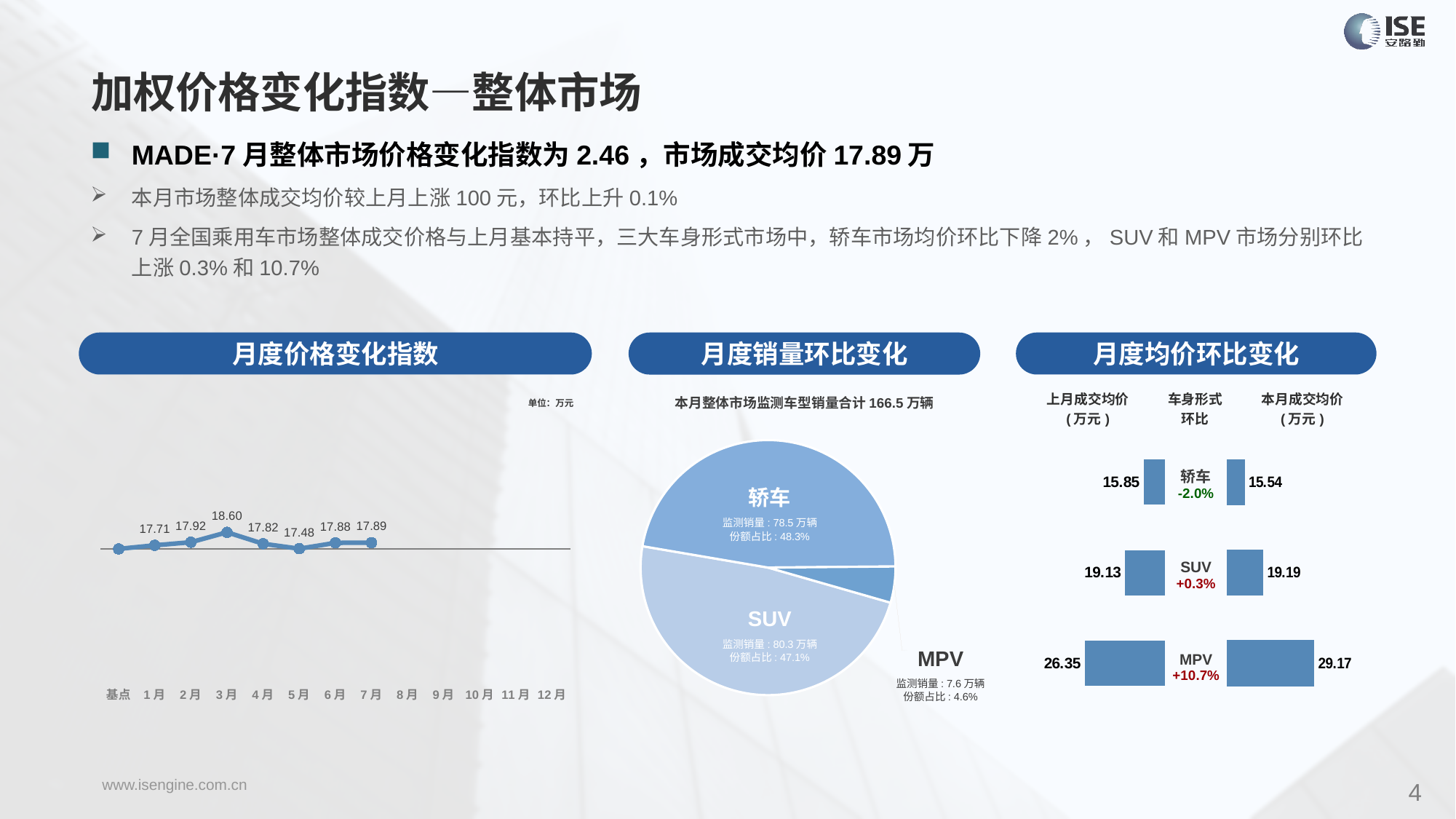

加权价格变化指数—整体市场
MADE·7月整体市场价格变化指数为2.46，市场成交均价17.89万
本月市场整体成交均价较上月上涨100元，环比上升0.1%
7月全国乘用车市场整体成交价格与上月基本持平，三大车身形式市场中，轿车市场均价环比下降2%，SUV和MPV市场分别环比上涨0.3%和10.7%
月度价格变化指数

月度均价环比变化

月度销量环比变化

### Chart

| Category | Y2023 |
|---|---|
| 基点 | 0.0 |
| 1月 | 1.4085005452333377 |
| 2月 | 2.62 |
| 3月 | 6.49 |
| 4月 | 2.02 |
| 5月 | 0.07437165929544687 |
| 6月 | 2.37 |
| 7月 | 2.46 |
| 8月 | None |
| 9月 | None |
| 10月 | None |
| 11月 | None |
| 12月 | None |
本月整体市场监测车型销量合计166.5万辆
| 上月成交均价 (万元) | 车身形式 环比 | 本月成交均价 (万元) |
| --- | --- | --- |
单位：万元

### Chart

| Category | 车身市场 |
|---|---|
| 轿车 | 803185.0 |
| SUV | 785339.0 |
| MPV | 76282.0 |
| 轿车 -2.0% |
| --- |
| SUV +0.3% |
| MPV +10.7% |

### Chart

| Category | 成交均价 |
|---|---|
| 轿车 | 15.85 |
| SUV | 19.13 |
| MPV | 26.35 |

### Chart

| Category | 成交均价 |
|---|---|
| 轿车 | 15.536063309200298 |
| SUV | 19.19006653111209 |
| MPV | 29.167146562244337 |
轿车
监测销量: 78.5万辆
份额占比: 48.3%
SUV
监测销量: 80.3万辆
份额占比: 47.1%
MPV
监测销量: 7.6万辆
份额占比: 4.6%
4